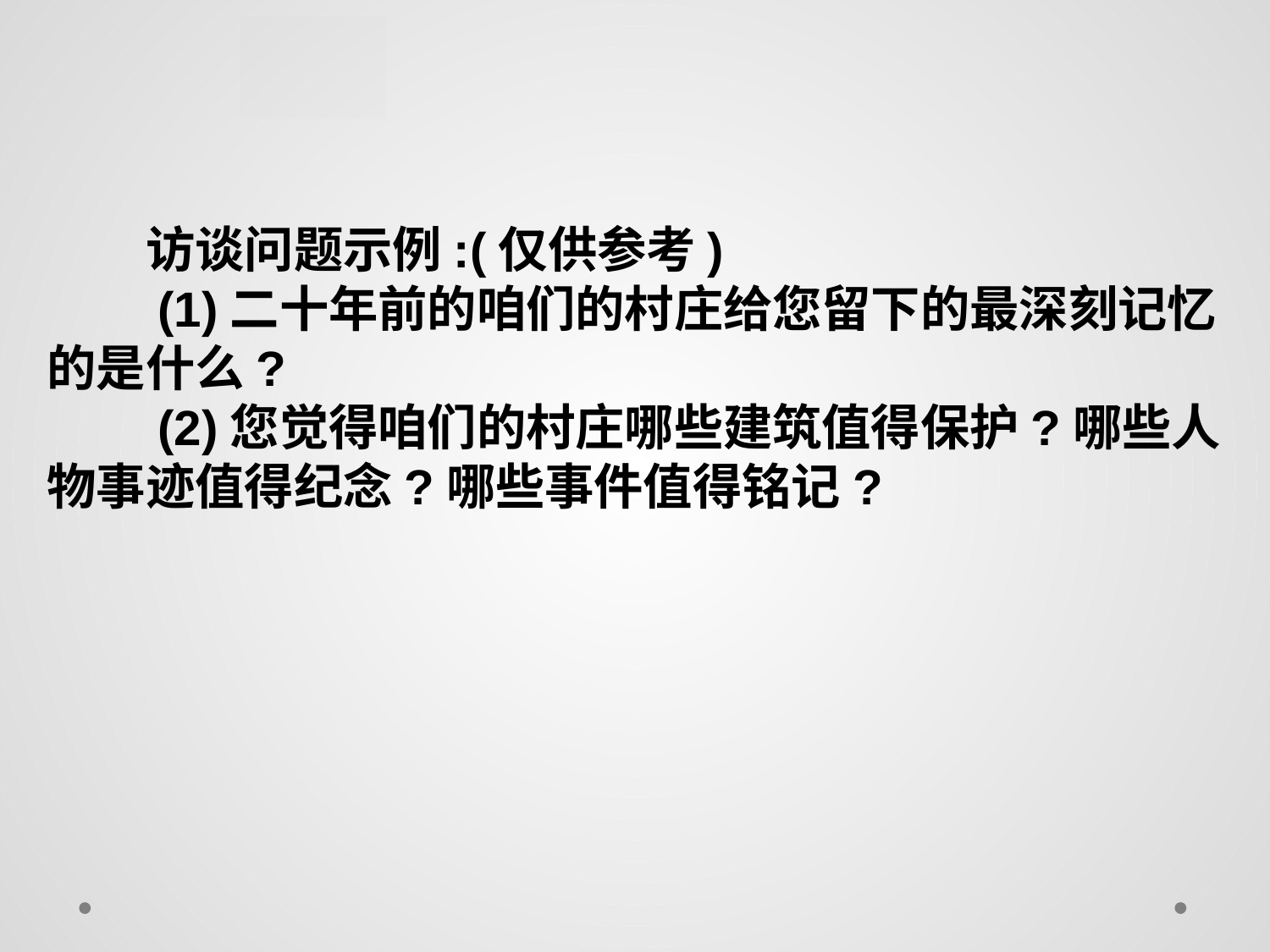

访谈问题示例:(仅供参考)
　　(1)二十年前的咱们的村庄给您留下的最深刻记忆的是什么?
　　(2)您觉得咱们的村庄哪些建筑值得保护?哪些人物事迹值得纪念?哪些事件值得铭记?